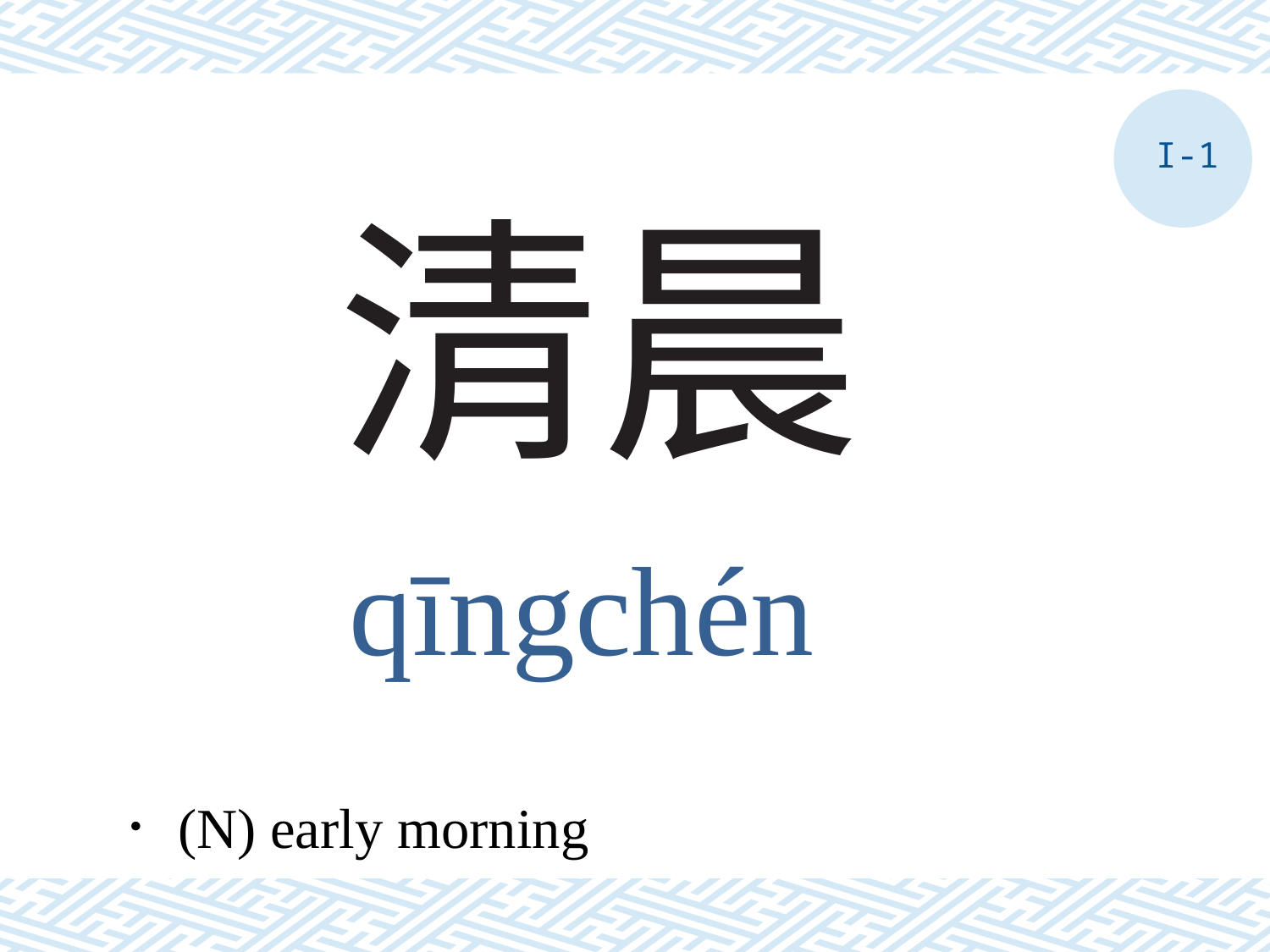

I-1

# 清晨
qīngchén
．(N) early morning